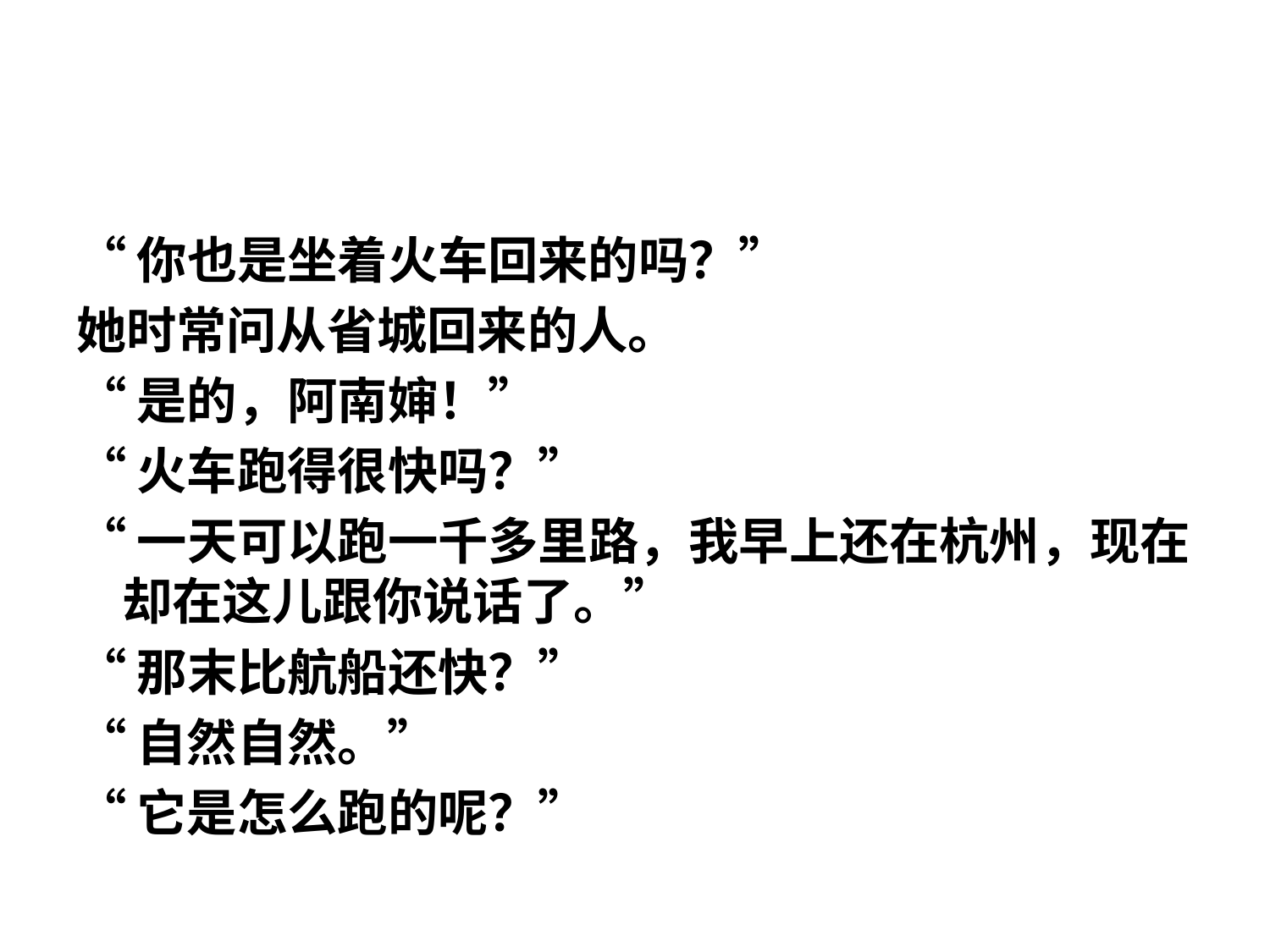

#
“你也是坐着火车回来的吗？”
她时常问从省城回来的人。
“是的，阿南婶！”
“火车跑得很快吗？”
“一天可以跑一千多里路，我早上还在杭州，现在却在这儿跟你说话了。”
“那末比航船还快？”
“自然自然。”
“它是怎么跑的呢？”